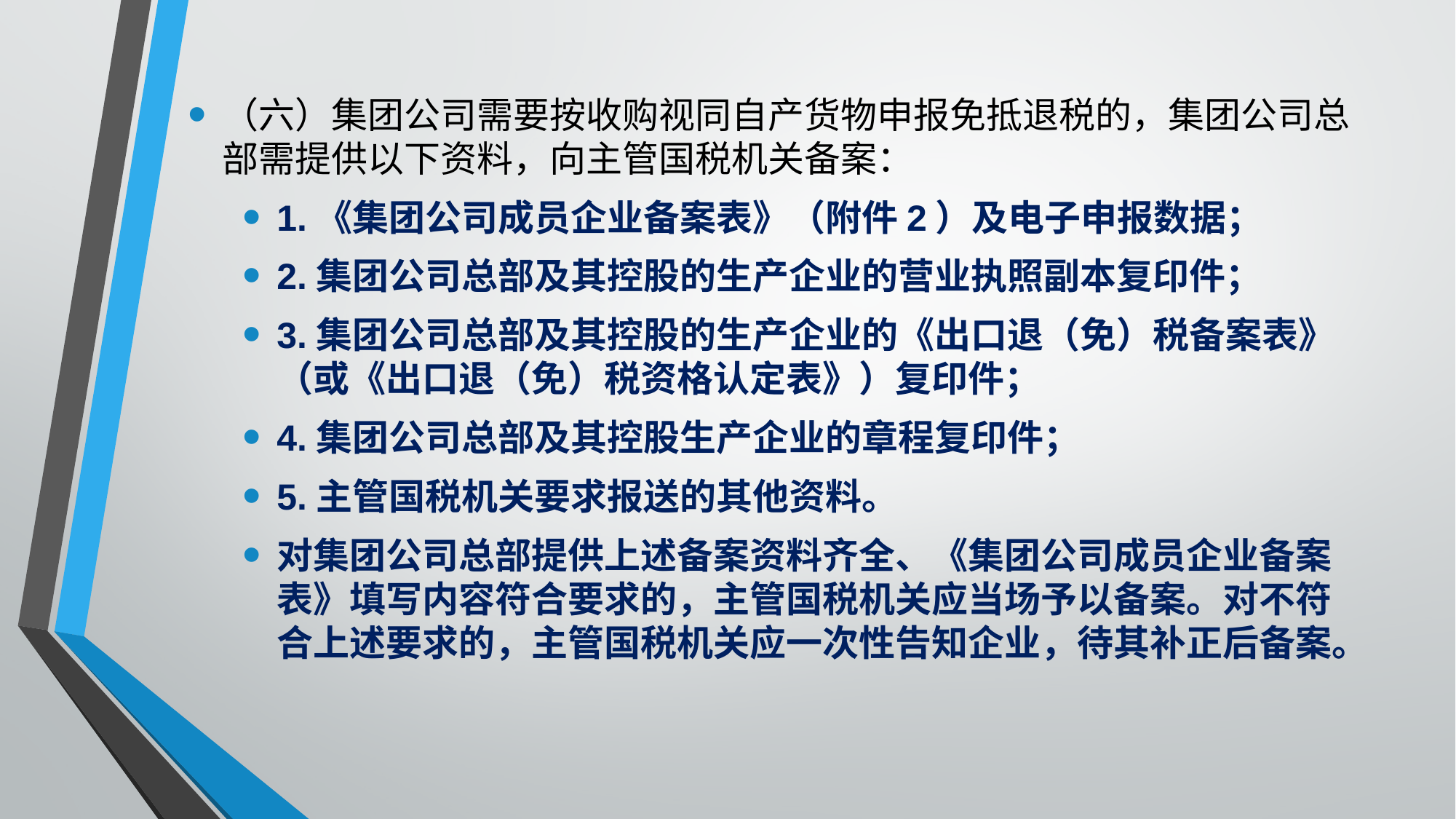

（六）集团公司需要按收购视同自产货物申报免抵退税的，集团公司总部需提供以下资料，向主管国税机关备案：
1.《集团公司成员企业备案表》（附件2）及电子申报数据；
2.集团公司总部及其控股的生产企业的营业执照副本复印件；
3.集团公司总部及其控股的生产企业的《出口退（免）税备案表》（或《出口退（免）税资格认定表》）复印件；
4.集团公司总部及其控股生产企业的章程复印件；
5.主管国税机关要求报送的其他资料。
对集团公司总部提供上述备案资料齐全、《集团公司成员企业备案表》填写内容符合要求的，主管国税机关应当场予以备案。对不符合上述要求的，主管国税机关应一次性告知企业，待其补正后备案。